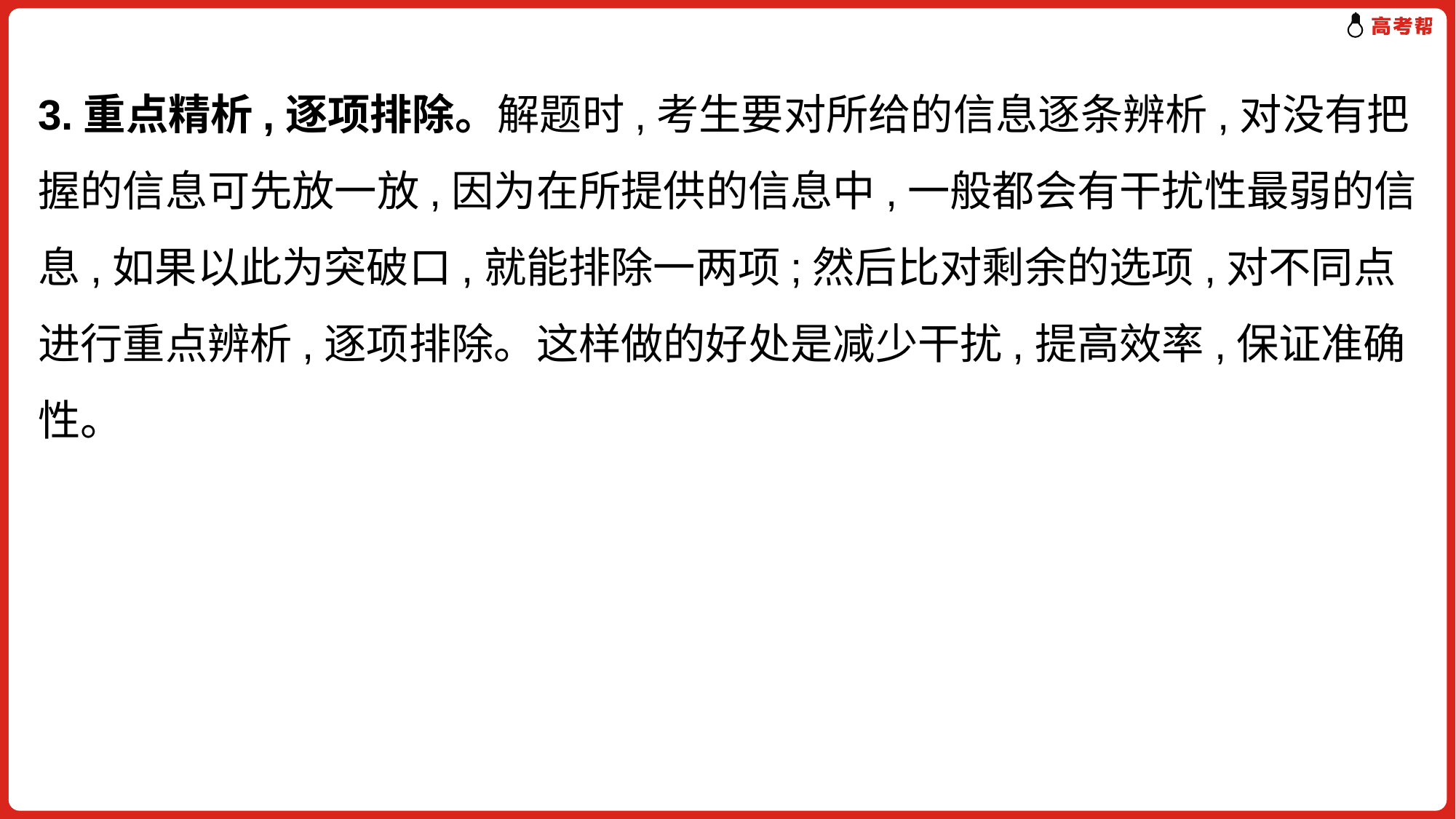

3.重点精析,逐项排除。解题时,考生要对所给的信息逐条辨析,对没有把握的信息可先放一放,因为在所提供的信息中,一般都会有干扰性最弱的信息,如果以此为突破口,就能排除一两项;然后比对剩余的选项,对不同点进行重点辨析,逐项排除。这样做的好处是减少干扰,提高效率,保证准确性。